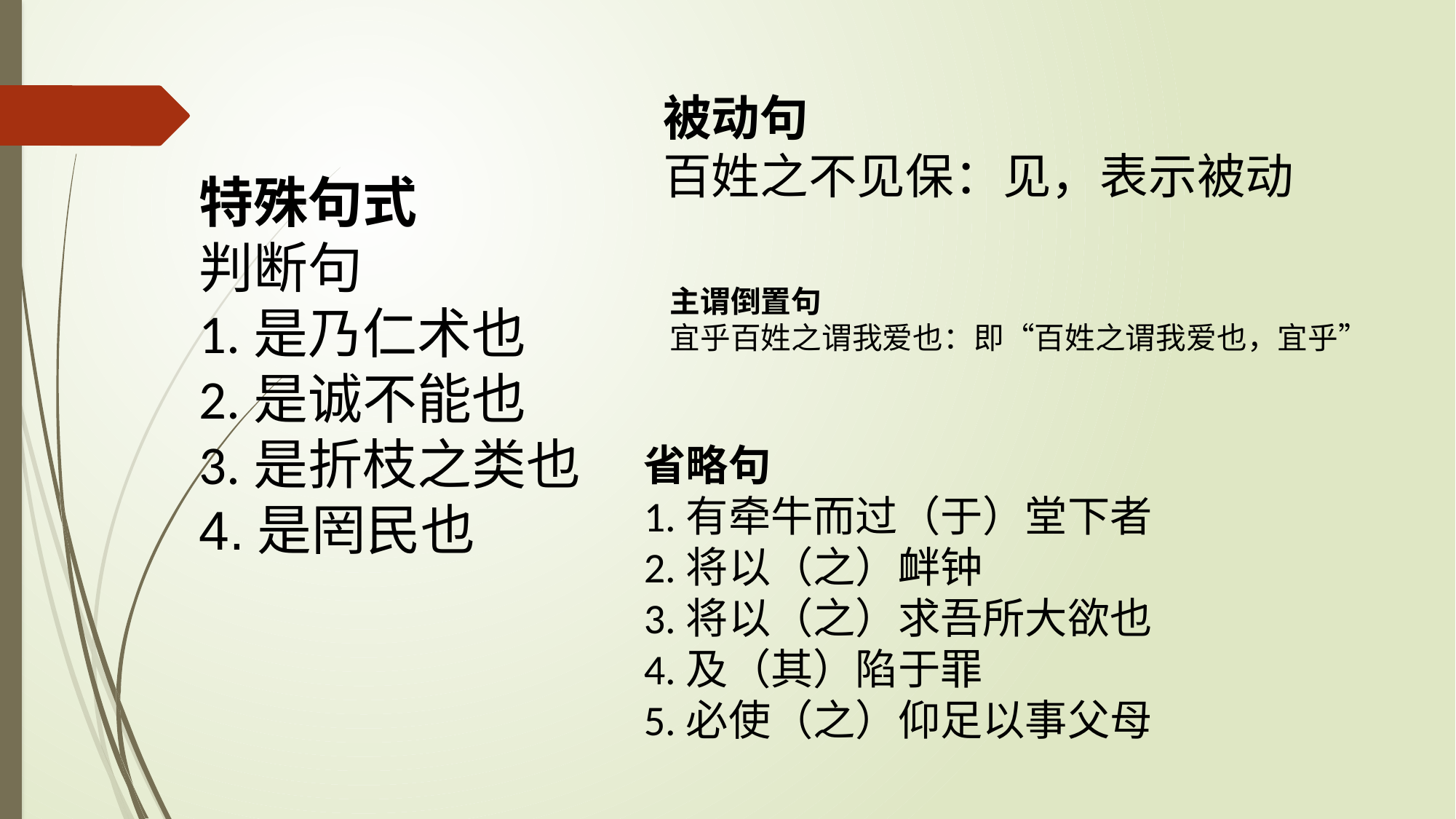

被动句
百姓之不见保：见，表示被动
特殊句式
判断句
1.是乃仁术也
2.是诚不能也
3.是折枝之类也
4.是罔民也
主谓倒置句
宜乎百姓之谓我爱也：即“百姓之谓我爱也，宜乎”
省略句
1.有牵牛而过（于）堂下者
2.将以（之）衅钟
3.将以（之）求吾所大欲也
4.及（其）陷于罪
5.必使（之）仰足以事父母